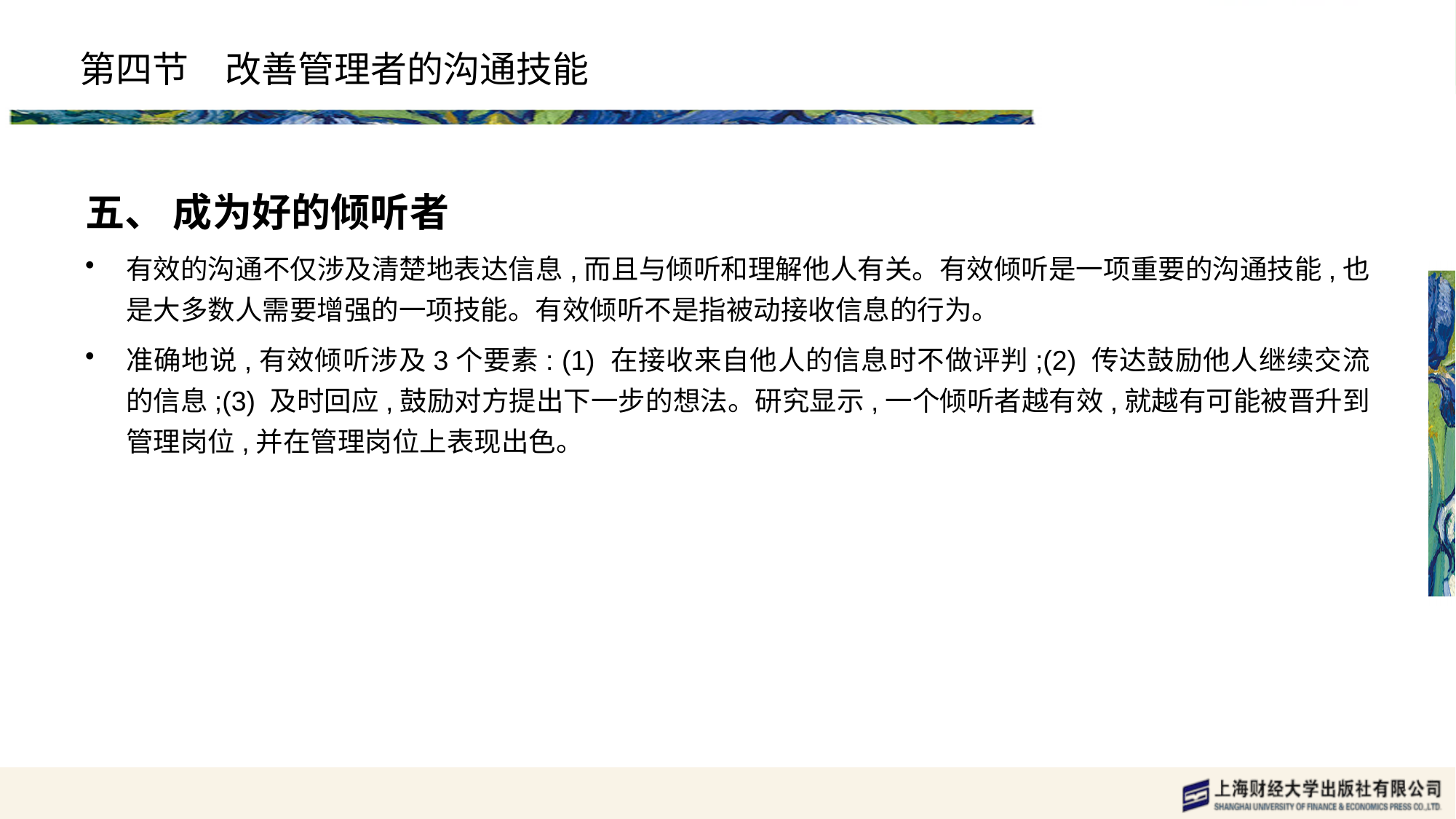

# 第四节　改善管理者的沟通技能
五、 成为好的倾听者
有效的沟通不仅涉及清楚地表达信息,而且与倾听和理解他人有关。有效倾听是一项重要的沟通技能,也是大多数人需要增强的一项技能。有效倾听不是指被动接收信息的行为。
准确地说,有效倾听涉及3个要素: (1) 在接收来自他人的信息时不做评判;(2) 传达鼓励他人继续交流的信息;(3) 及时回应,鼓励对方提出下一步的想法。研究显示,一个倾听者越有效,就越有可能被晋升到管理岗位,并在管理岗位上表现出色。